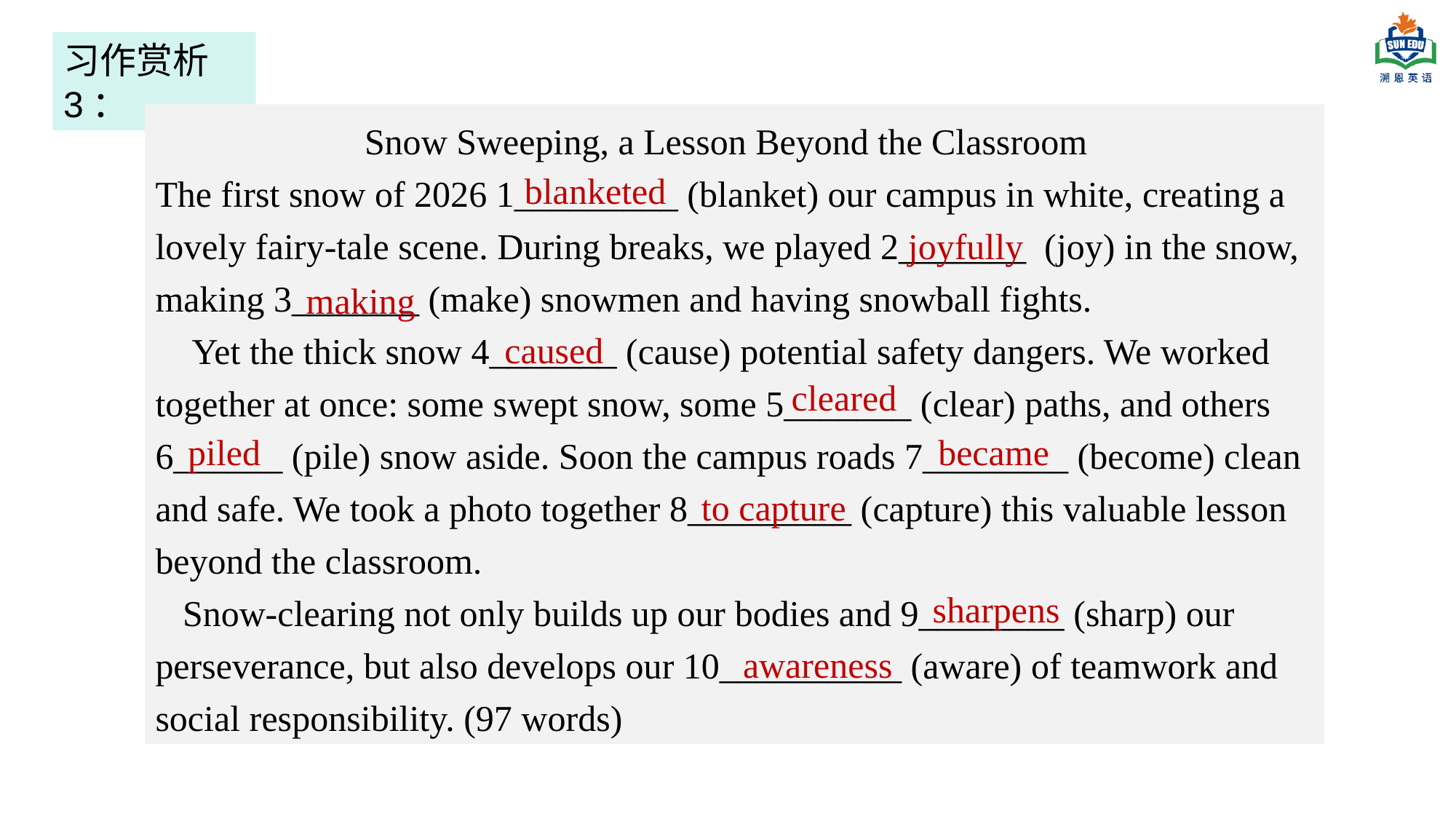

习作赏析3：
                       Snow Sweeping, a Lesson Beyond the Classroom
The first snow of 2026 1_________ (blanket) our campus in white, creating a lovely fairy-tale scene. During breaks, we played 2_______  (joy) in the snow, making 3_______ (make) snowmen and having snowball fights.
    Yet the thick snow 4_______ (cause) potential safety dangers. We worked together at once: some swept snow, some 5_______ (clear) paths, and others 6______ (pile) snow aside. Soon the campus roads 7________ (become) clean and safe. We took a photo together 8_________ (capture) this valuable lesson beyond the classroom.
   Snow-clearing not only builds up our bodies and 9________ (sharp) our perseverance, but also develops our 10__________ (aware) of teamwork and social responsibility. (97 words)
blanketed
joyfully
making
caused
cleared
piled
became
to capture
sharpens
awareness